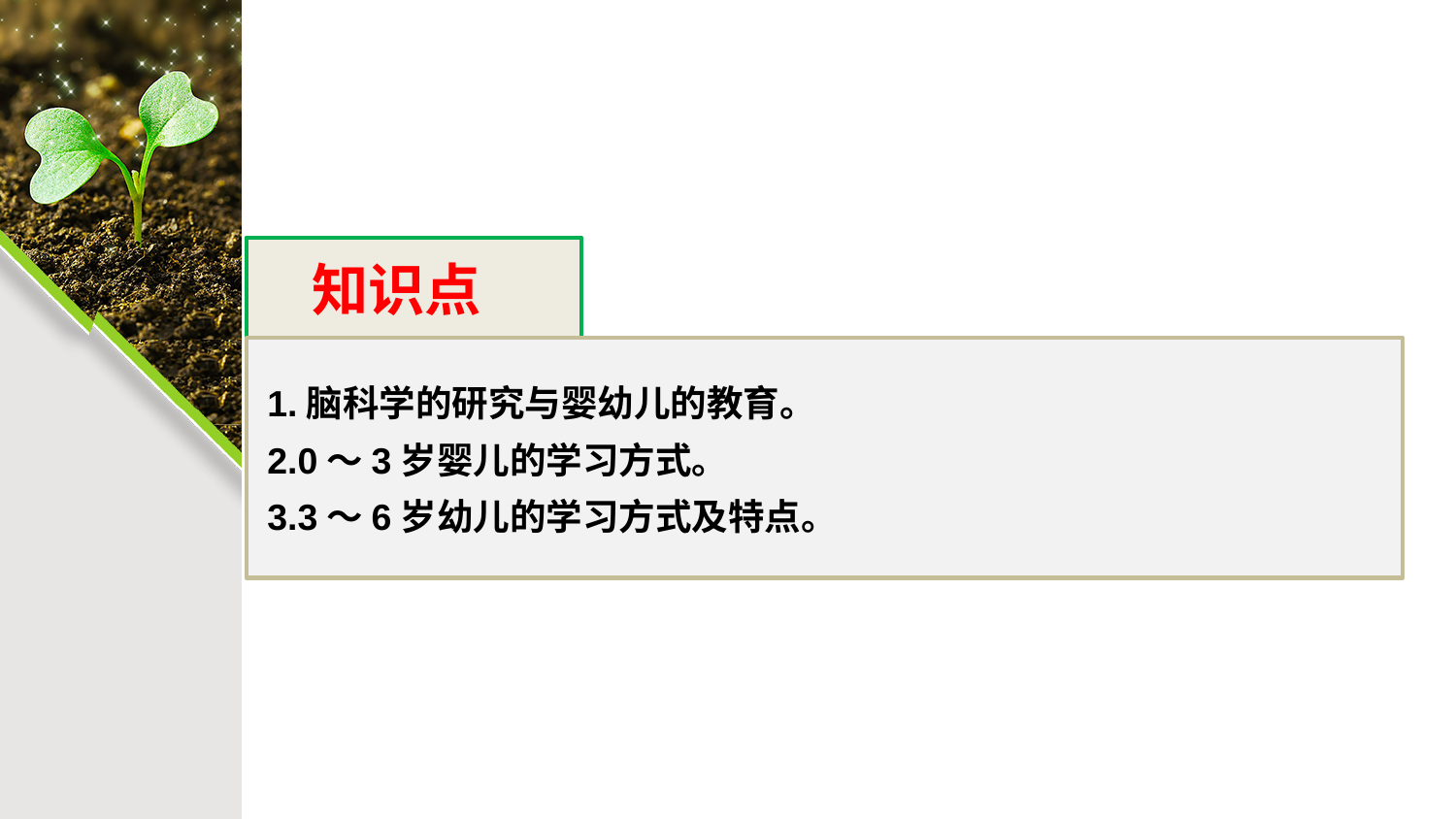

知识点

1.脑科学的研究与婴幼儿的教育。
2.0～3岁婴儿的学习方式。
3.3～6岁幼儿的学习方式及特点。